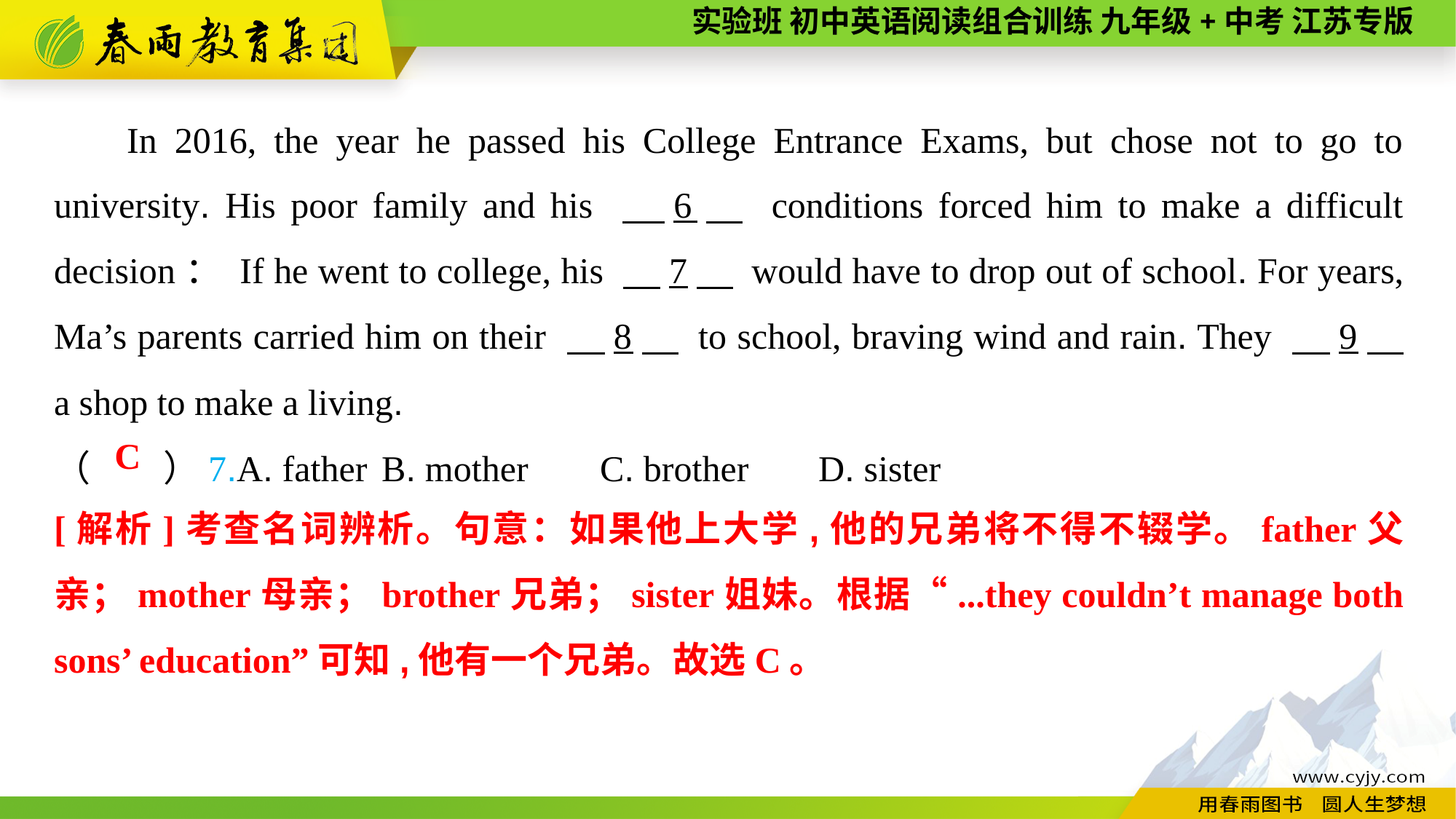

In 2016, the year he passed his College Entrance Exams, but chose not to go to university. His poor family and his 　6　 conditions forced him to make a difficult decision： If he went to college, his 　7　 would have to drop out of school. For years, Ma’s parents carried him on their 　8　 to school, braving wind and rain. They 　9　 a shop to make a living.
（　　）7.A. father	B. mother	C. brother	D. sister
C
[解析]考查名词辨析。句意：如果他上大学,他的兄弟将不得不辍学。father父亲；mother母亲；brother兄弟；sister姐妹。根据“...they couldn’t manage both sons’ education”可知,他有一个兄弟。故选C。